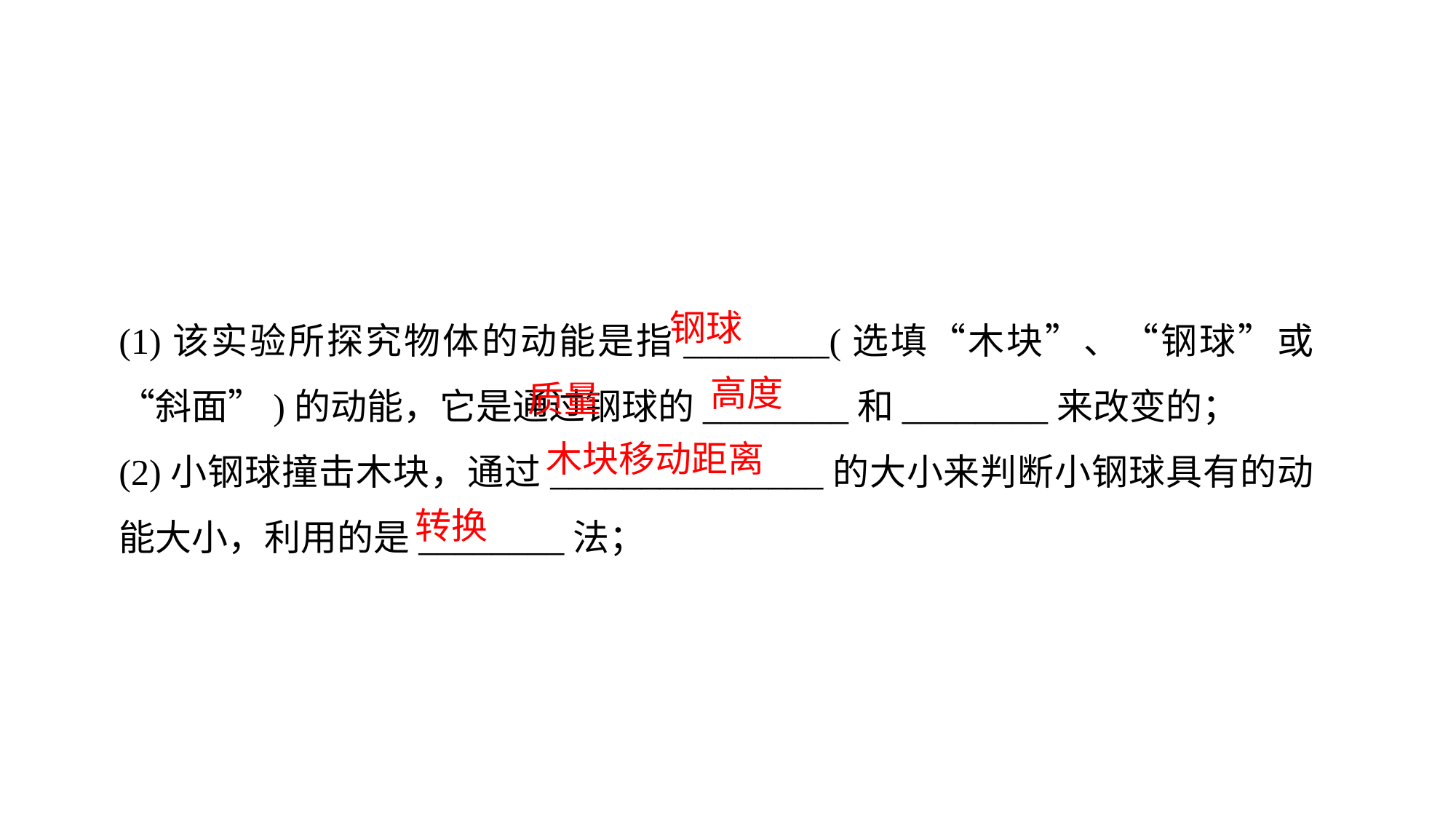

(1)该实验所探究物体的动能是指________(选填“木块”、“钢球”或“斜面”)的动能，它是通过钢球的________和________来改变的；
(2)小钢球撞击木块，通过_______________的大小来判断小钢球具有的动能大小，利用的是________法；
钢球
质量
高度
木块移动距离
转换